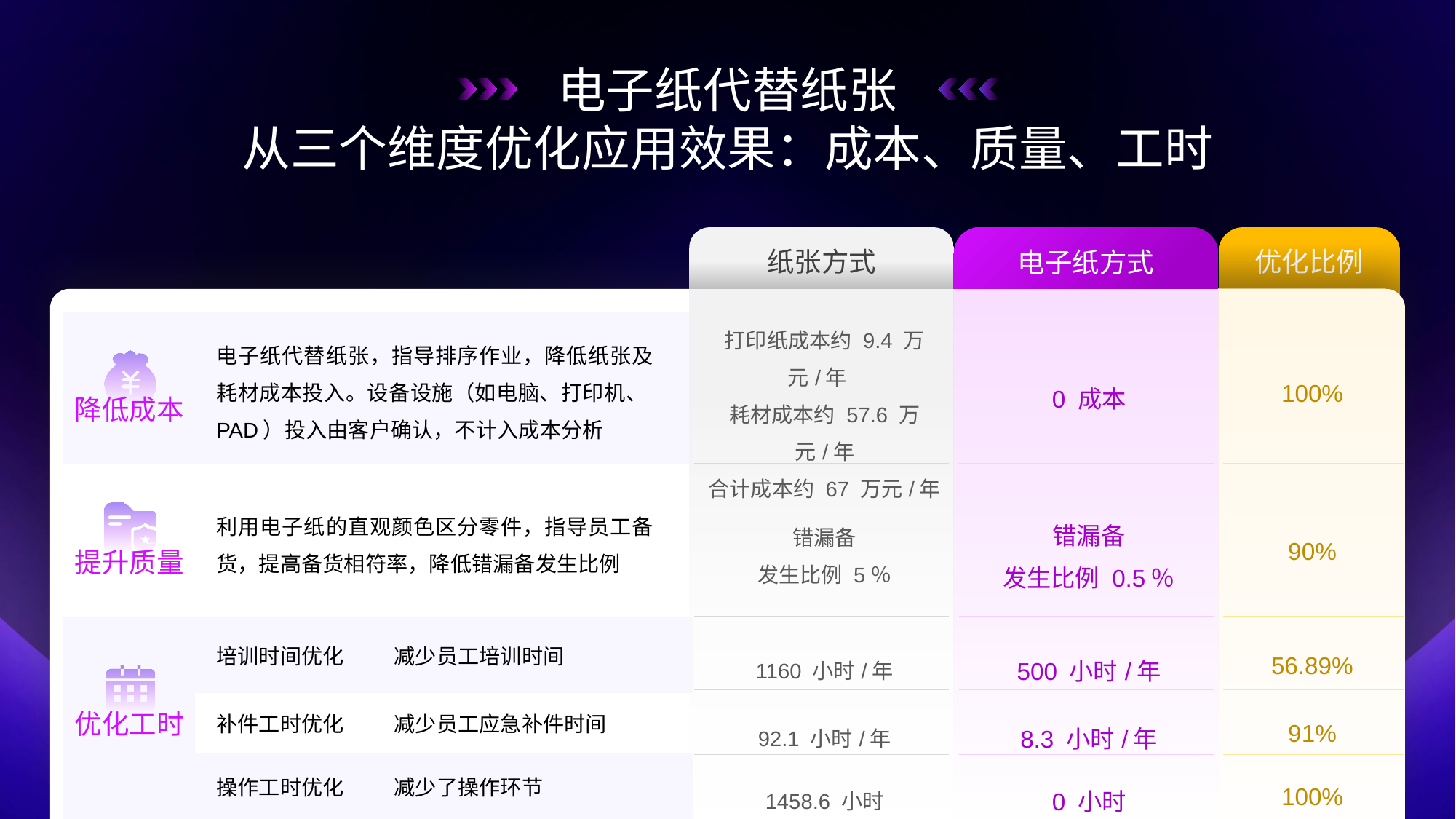

电子纸代替纸张
从三个维度优化应用效果：成本、质量、工时

纸张方式
电子纸方式
优化比例

| 打印纸成本约 9.4 万元/年 耗材成本约 57.6 万元/年 合计成本约 67 万元/年 | 0 成本 | 100% |
| --- | --- | --- |
| 错漏备 发生比例 5％ | 错漏备 发生比例 0.5％ | 90% |
| 1160 小时/年 | 500 小时/年 | 56.89% |
| 92.1 小时/年 | 8.3 小时/年 | 91% |
| 1458.6 小时 | 0 小时 | 100% |
| 降低成本 | 电子纸代替纸张，指导排序作业，降低纸张及耗材成本投入。设备设施（如电脑、打印机、PAD）投入由客户确认，不计入成本分析 |  |  |  |  |
| --- | --- | --- | --- | --- | --- |
| 提升质量 | 利用电子纸的直观颜色区分零件，指导员工备货，提高备货相符率，降低错漏备发生比例 |  |  |  |  |
| 优化工时 | 培训时间优化 | 减少员工培训时间 |  |  |  |
|  | 补件工时优化 | 减少员工应急补件时间 |  |  |  |
| 优化工时 | 操作工时优化 | 减少了操作环节 |  |  |  |